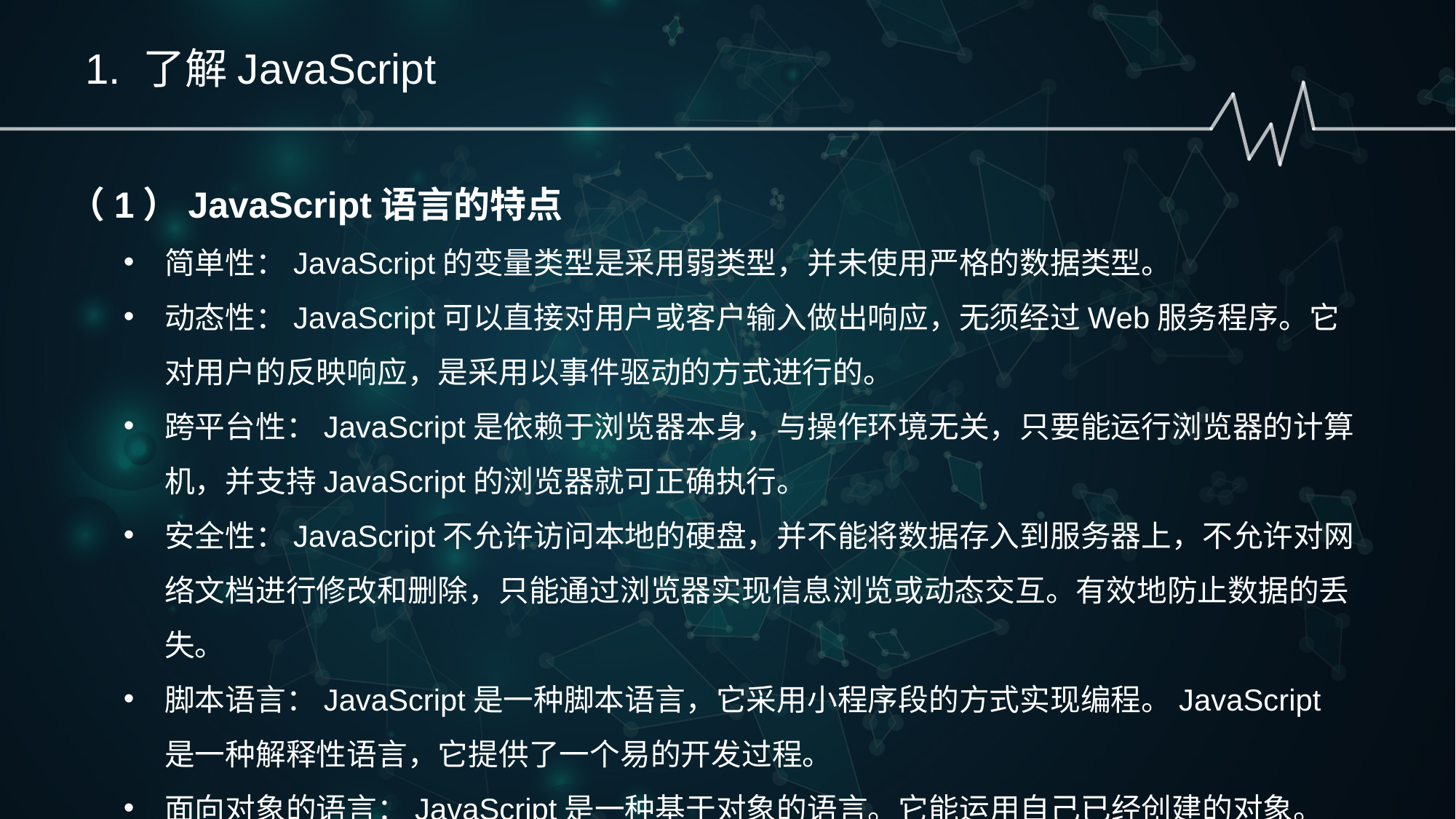

1. 了解JavaScript
（1）JavaScript语言的特点
简单性：JavaScript的变量类型是采用弱类型，并未使用严格的数据类型。
动态性：JavaScript可以直接对用户或客户输入做出响应，无须经过Web服务程序。它对用户的反映响应，是采用以事件驱动的方式进行的。
跨平台性：JavaScript是依赖于浏览器本身，与操作环境无关，只要能运行浏览器的计算机，并支持JavaScript的浏览器就可正确执行。
安全性：JavaScript不允许访问本地的硬盘，并不能将数据存入到服务器上，不允许对网络文档进行修改和删除，只能通过浏览器实现信息浏览或动态交互。有效地防止数据的丢失。
脚本语言：JavaScript是一种脚本语言，它采用小程序段的方式实现编程。JavaScript是一种解释性语言，它提供了一个易的开发过程。
面向对象的语言：JavaScript是一种基于对象的语言。它能运用自己已经创建的对象。